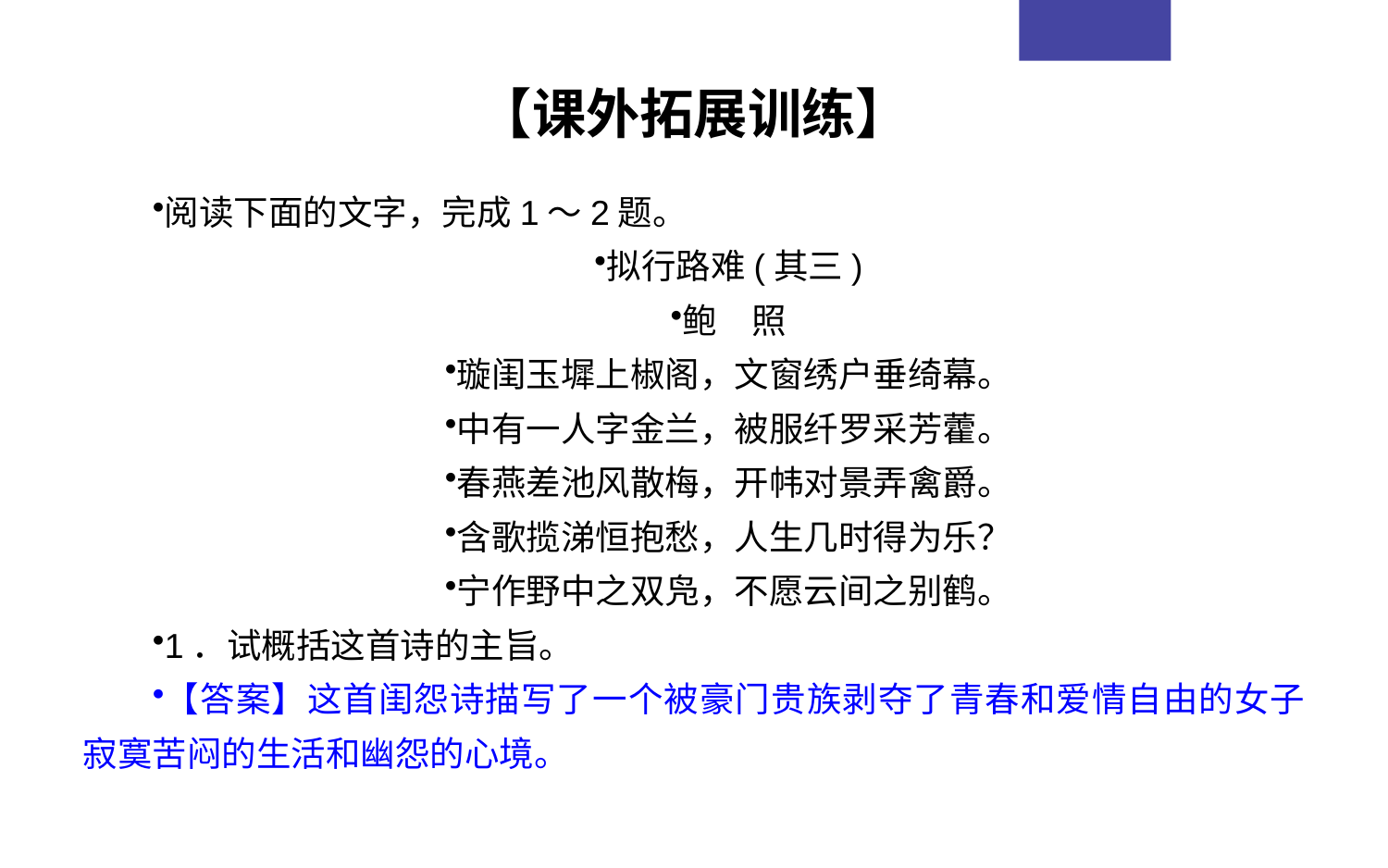

【课外拓展训练】
阅读下面的文字，完成1～2题。
拟行路难(其三)
鲍　照
璇闺玉墀上椒阁，文窗绣户垂绮幕。
中有一人字金兰，被服纤罗采芳藿。
春燕差池风散梅，开帏对景弄禽爵。
含歌揽涕恒抱愁，人生几时得为乐？
宁作野中之双凫，不愿云间之别鹤。
1．试概括这首诗的主旨。
【答案】这首闺怨诗描写了一个被豪门贵族剥夺了青春和爱情自由的女子寂寞苦闷的生活和幽怨的心境。